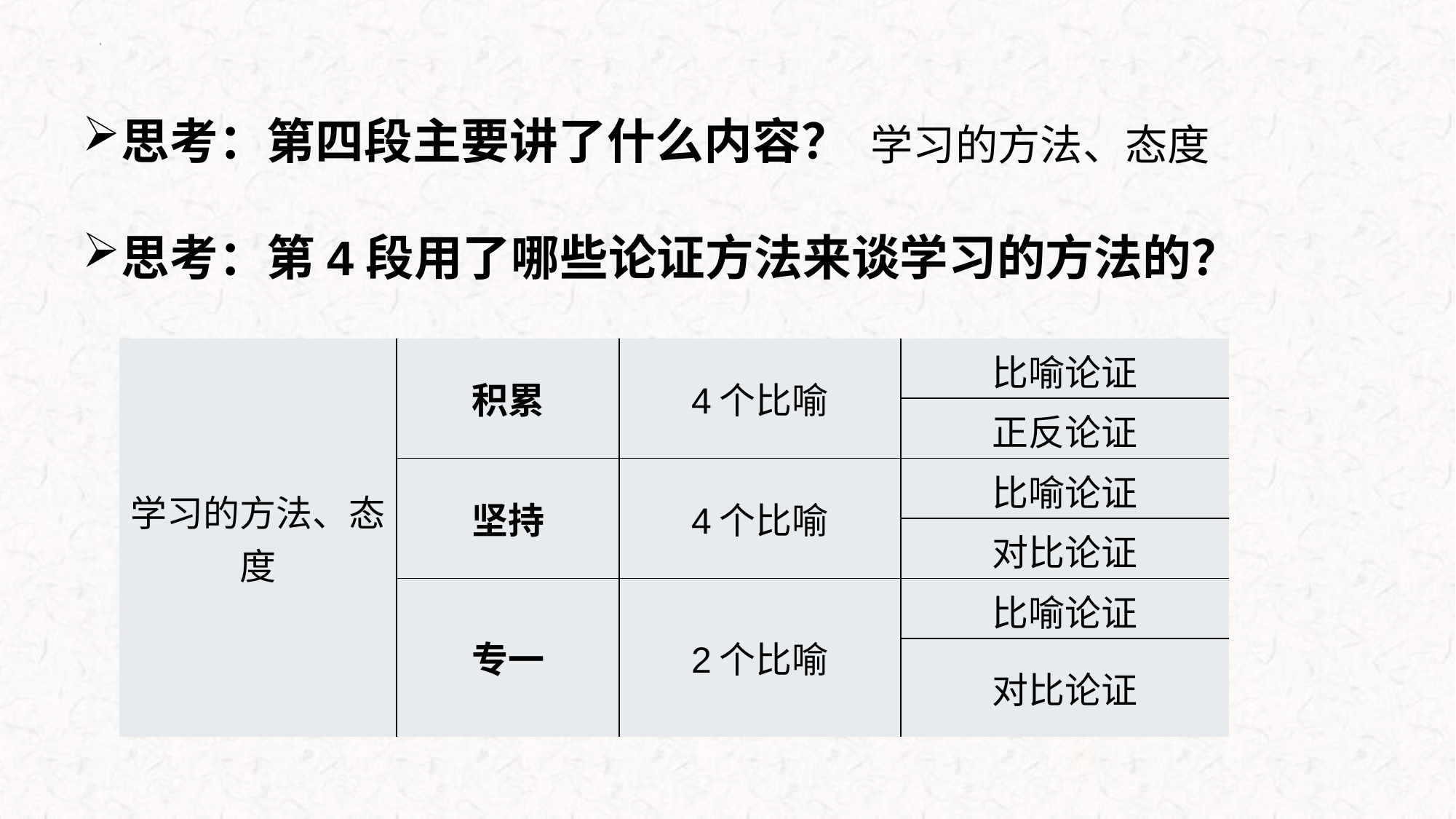

思考：第四段主要讲了什么内容？
学习的方法、态度
思考：第4段用了哪些论证方法来谈学习的方法的？
| 学习的方法、态度 | 积累 | 4个比喻 | 比喻论证 |
| --- | --- | --- | --- |
|  |  |  | 正反论证 |
|  | 坚持 | 4个比喻 | 比喻论证 |
|  |  |  | 对比论证 |
|  | 专一 | 2个比喻 | 比喻论证 |
|  |  |  | 对比论证 |